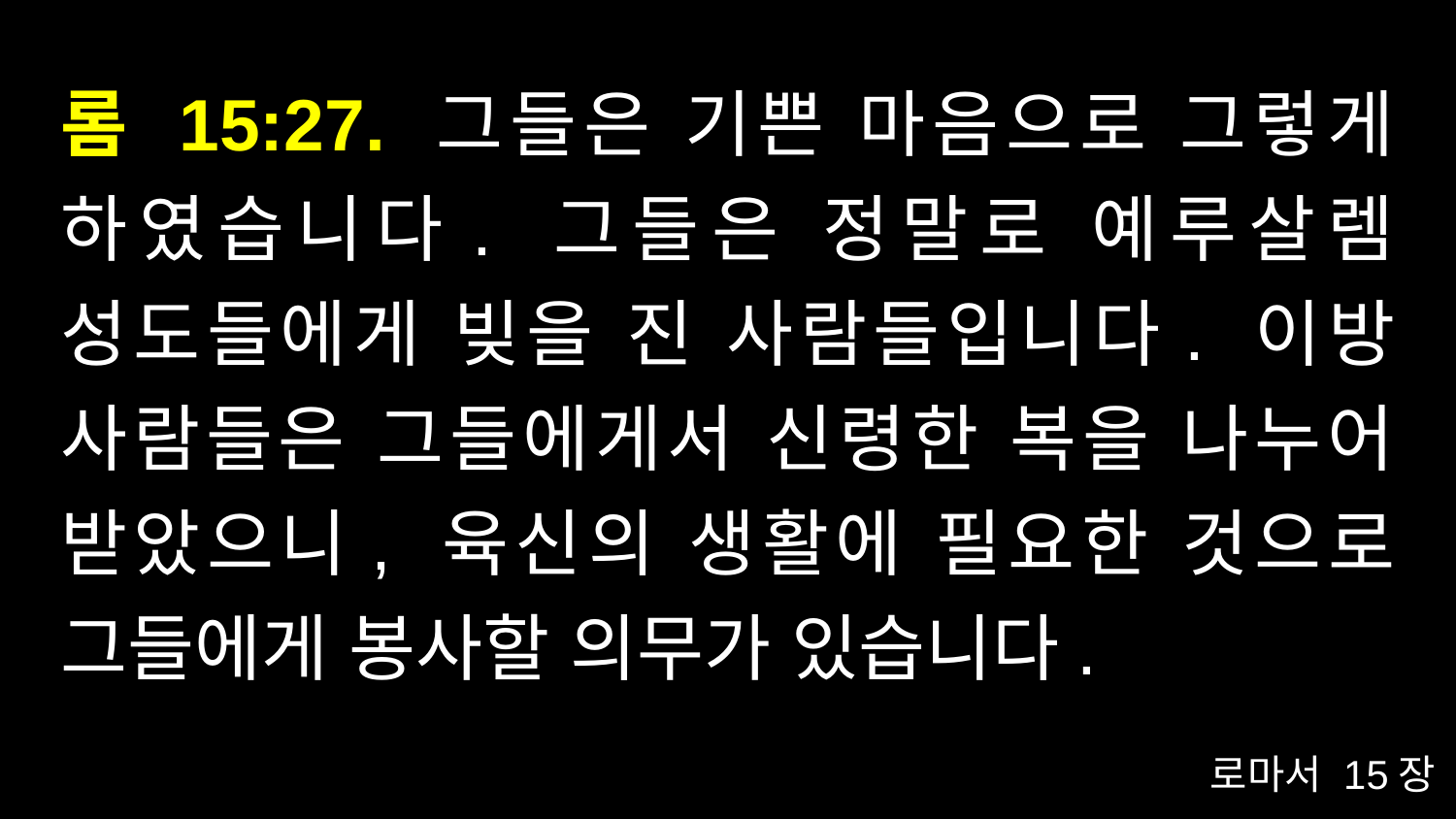

# 롬 15:27. 그들은 기쁜 마음으로 그렇게 하였습니다. 그들은 정말로 예루살렘 성도들에게 빚을 진 사람들입니다. 이방 사람들은 그들에게서 신령한 복을 나누어 받았으니, 육신의 생활에 필요한 것으로 그들에게 봉사할 의무가 있습니다.
로마서 15장